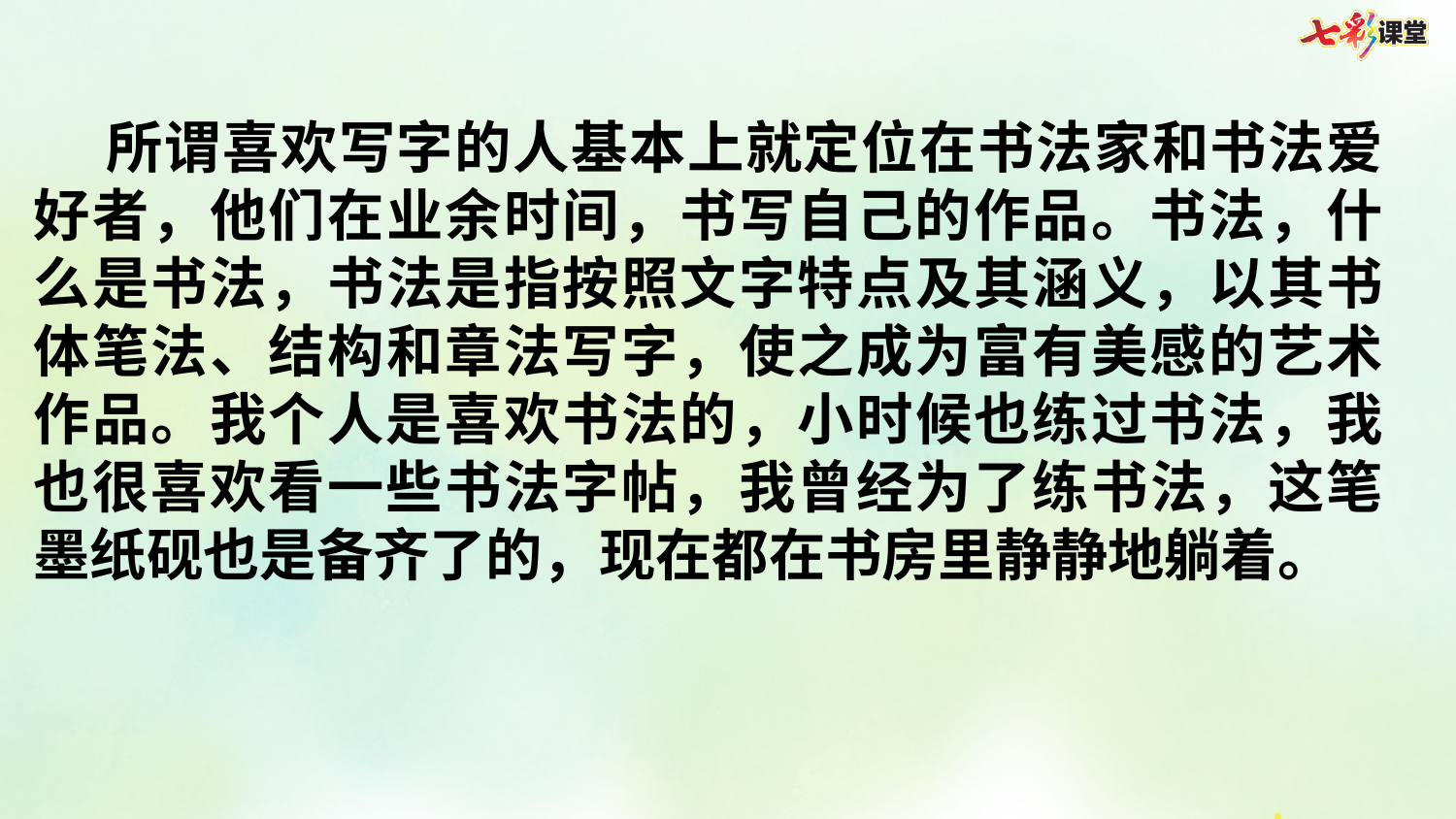

所谓喜欢写字的人基本上就定位在书法家和书法爱好者，他们在业余时间，书写自己的作品。书法，什么是书法，书法是指按照文字特点及其涵义，以其书体笔法、结构和章法写字，使之成为富有美感的艺术作品。我个人是喜欢书法的，小时候也练过书法，我也很喜欢看一些书法字帖，我曾经为了练书法，这笔墨纸砚也是备齐了的，现在都在书房里静静地躺着。